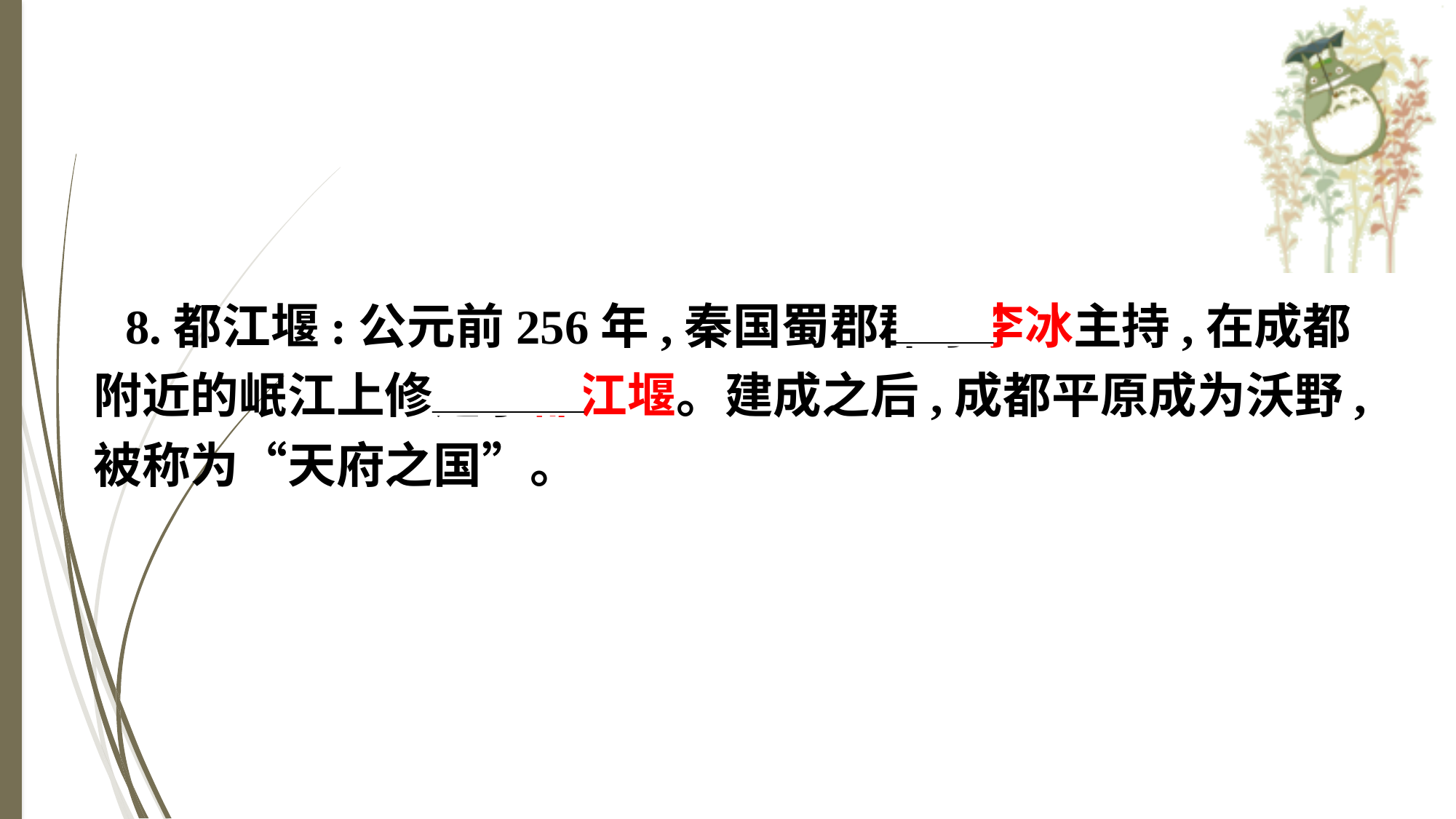

8.都江堰:公元前256年,秦国蜀郡郡守李冰主持,在成都附近的岷江上修建了都江堰。建成之后,成都平原成为沃野,被称为“天府之国”。